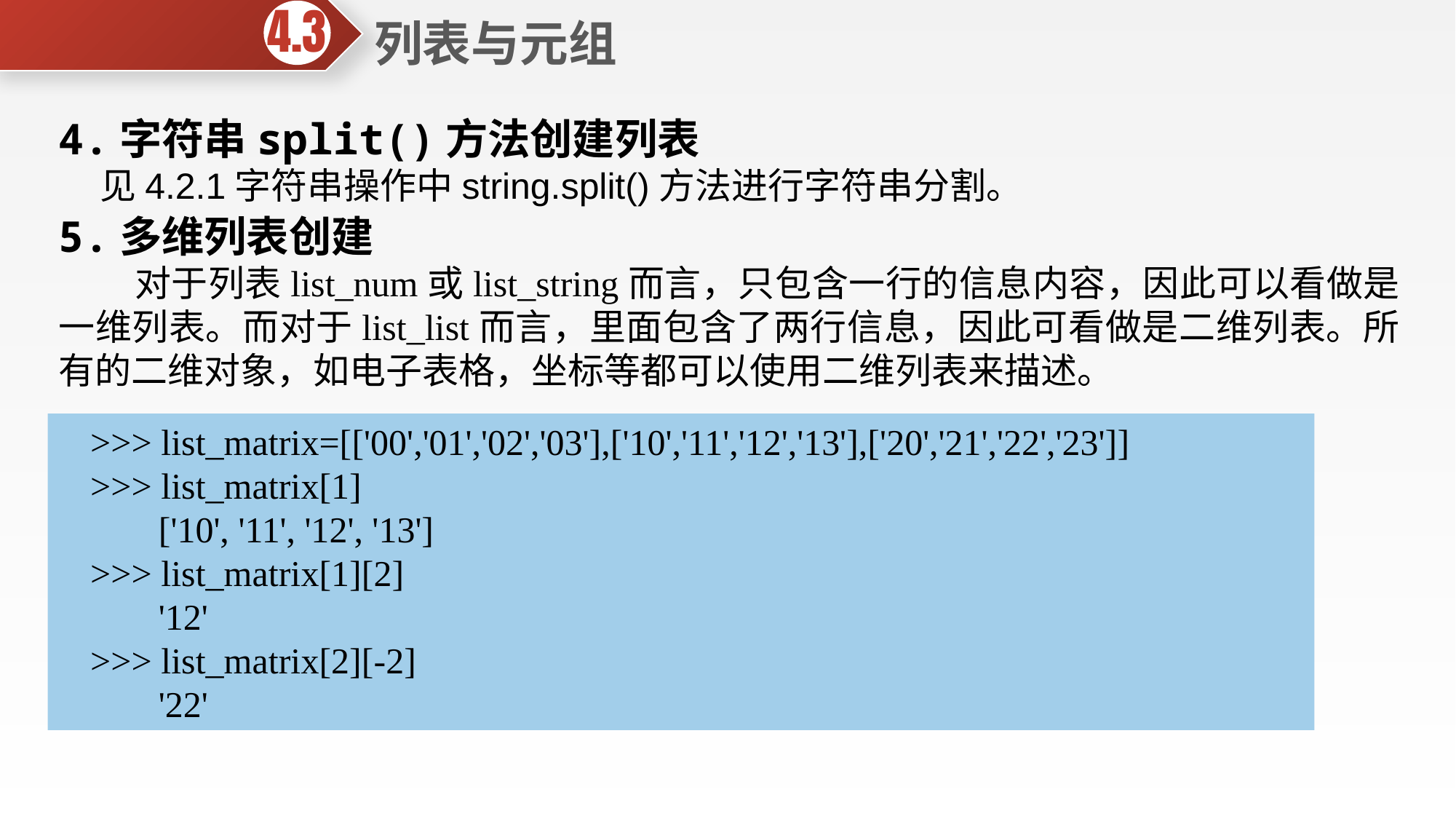

列表与元组

4.3
4.字符串split()方法创建列表
    见4.2.1字符串操作中string.split()方法进行字符串分割。
5.多维列表创建
    对于列表list_num或list_string而言，只包含一行的信息内容，因此可以看做是一维列表。而对于list_list而言，里面包含了两行信息，因此可看做是二维列表。所有的二维对象，如电子表格，坐标等都可以使用二维列表来描述。
>>> list_matrix=[['00','01','02','03'],['10','11','12','13'],['20','21','22','23']]
>>> list_matrix[1]
    ['10', '11', '12', '13']
>>> list_matrix[1][2]
    '12'
>>> list_matrix[2][-2]
    '22'